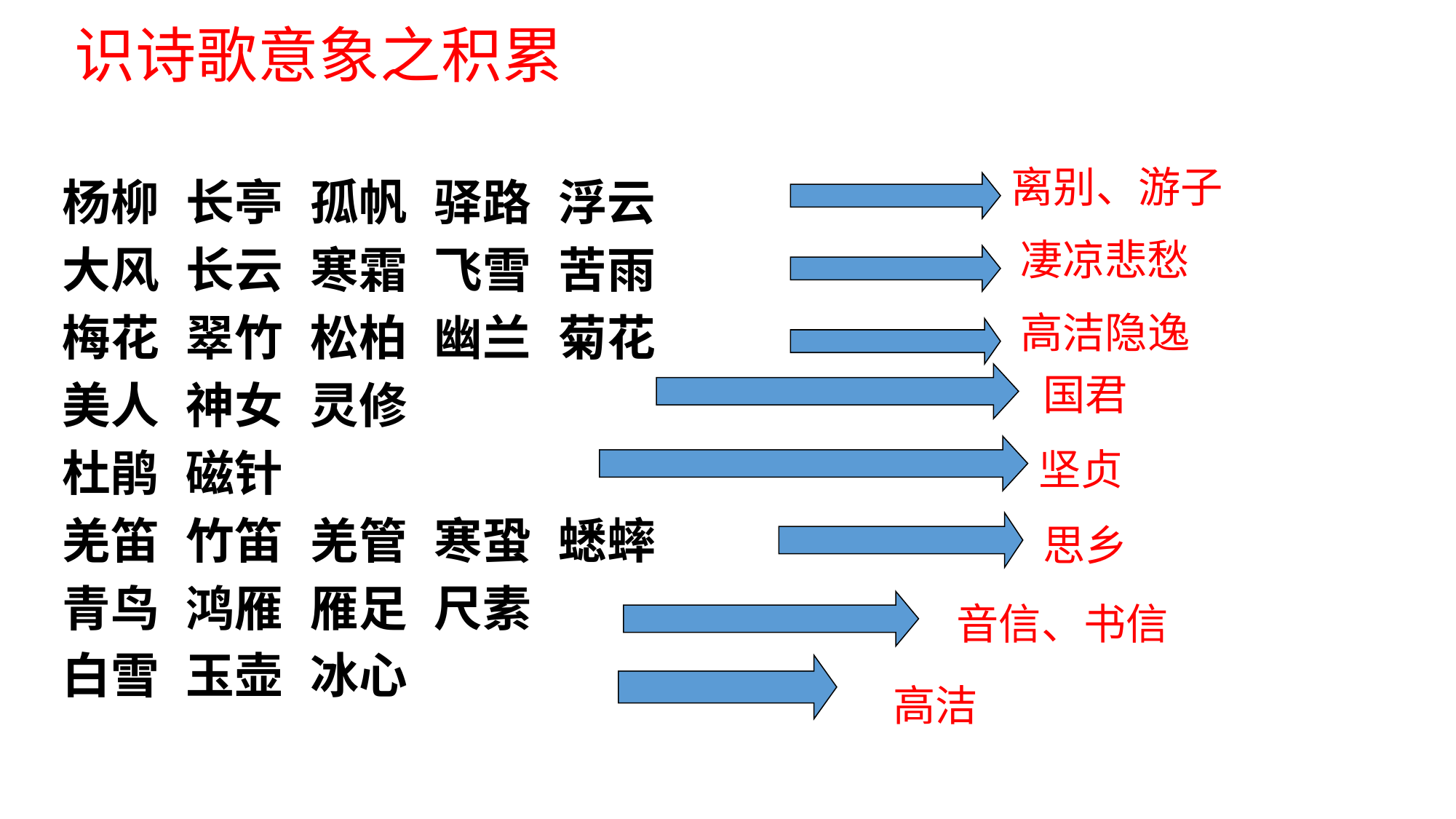

识诗歌意象之积累
离别、游子
杨柳  长亭  孤帆  驿路  浮云
大风  长云  寒霜  飞雪  苦雨
梅花  翠竹  松柏  幽兰  菊花
美人  神女  灵修
杜鹃  磁针
羌笛  竹笛  羌管  寒蛩  蟋蟀
青鸟  鸿雁  雁足  尺素
白雪  玉壶  冰心

凄凉悲愁

高洁隐逸

国君

坚贞
思乡

音信、书信

高洁